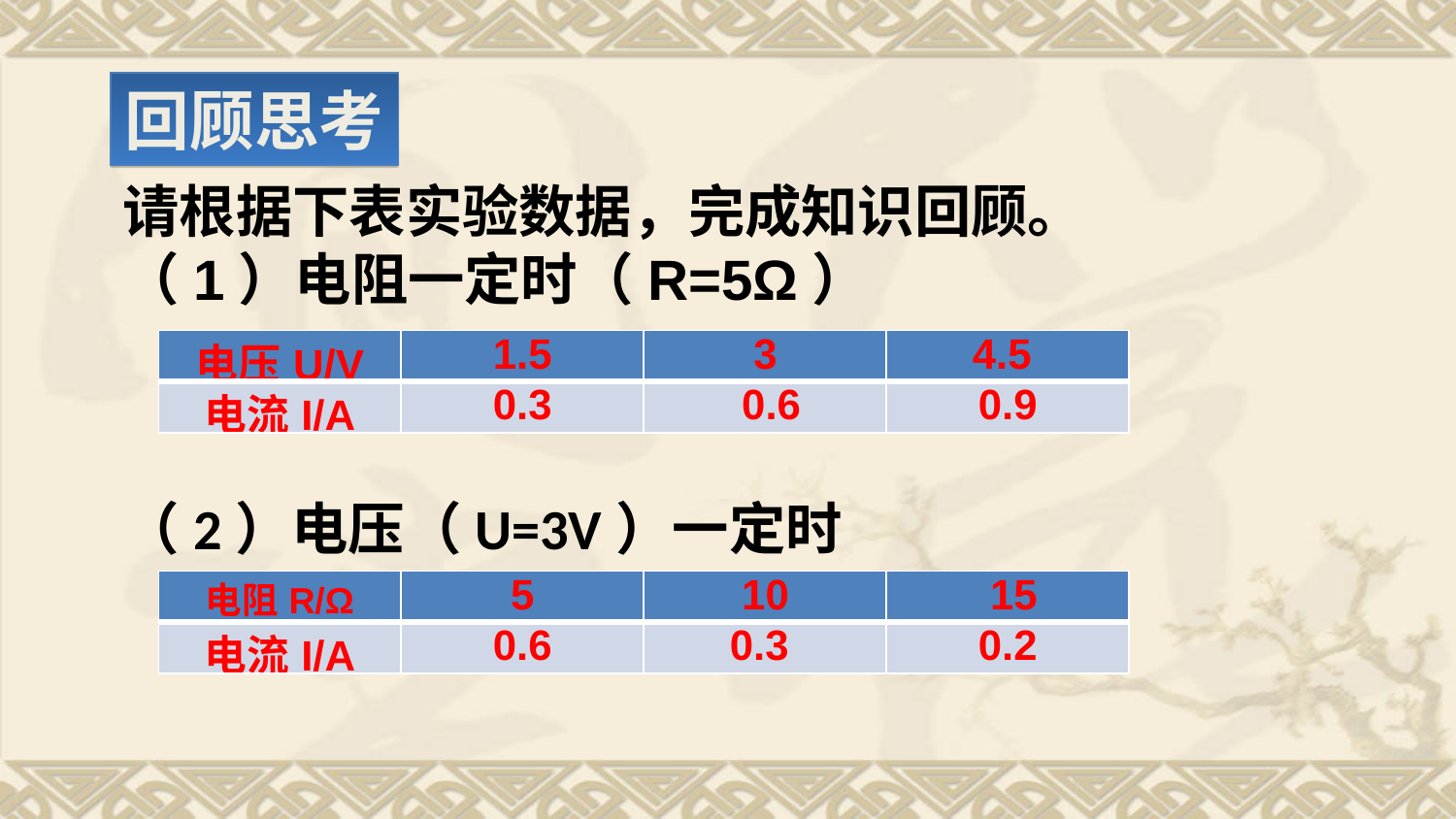

回顾思考
请根据下表实验数据，完成知识回顾。
（1）电阻一定时（R=5Ω）

（2）电压（U=3V）一定时

| 电压U/V | 1.5 | 3 | 4.5 |
| --- | --- | --- | --- |
| 电流I/A | 0.3 | 0.6 | 0.9 |
| 电阻R/Ω | 5 | 10 | 15 |
| --- | --- | --- | --- |
| 电流I/A | 0.6 | 0.3 | 0.2 |